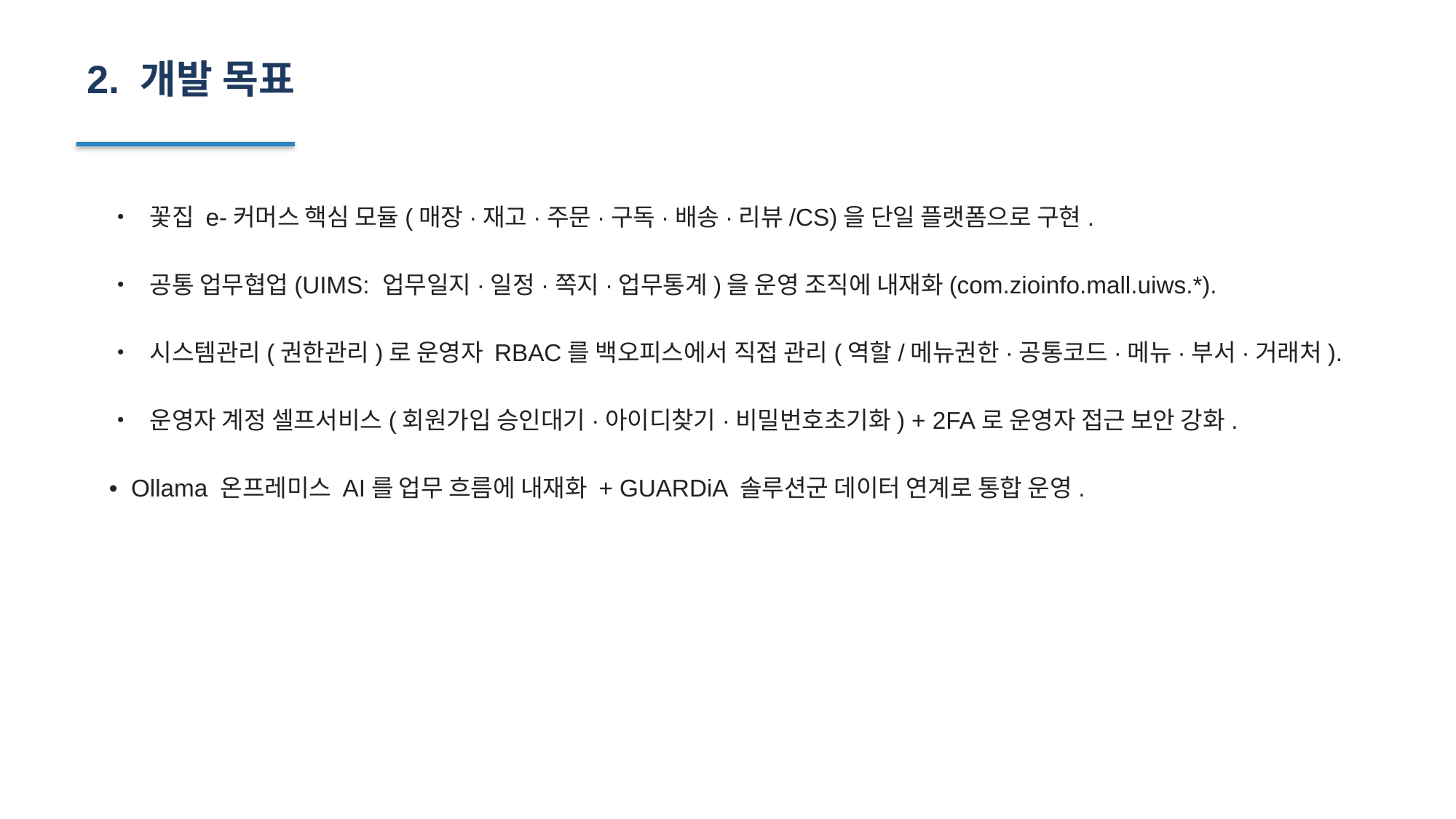

2. 개발 목표

•  꽃집 e-커머스 핵심 모듈(매장·재고·주문·구독·배송·리뷰/CS)을 단일 플랫폼으로 구현.
•  공통 업무협업(UIMS: 업무일지·일정·쪽지·업무통계)을 운영 조직에 내재화(com.zioinfo.mall.uiws.*).
•  시스템관리(권한관리)로 운영자 RBAC를 백오피스에서 직접 관리(역할/메뉴권한·공통코드·메뉴·부서·거래처).
•  운영자 계정 셀프서비스(회원가입 승인대기·아이디찾기·비밀번호초기화) + 2FA로 운영자 접근 보안 강화.
•  Ollama 온프레미스 AI를 업무 흐름에 내재화 + GUARDiA 솔루션군 데이터 연계로 통합 운영.